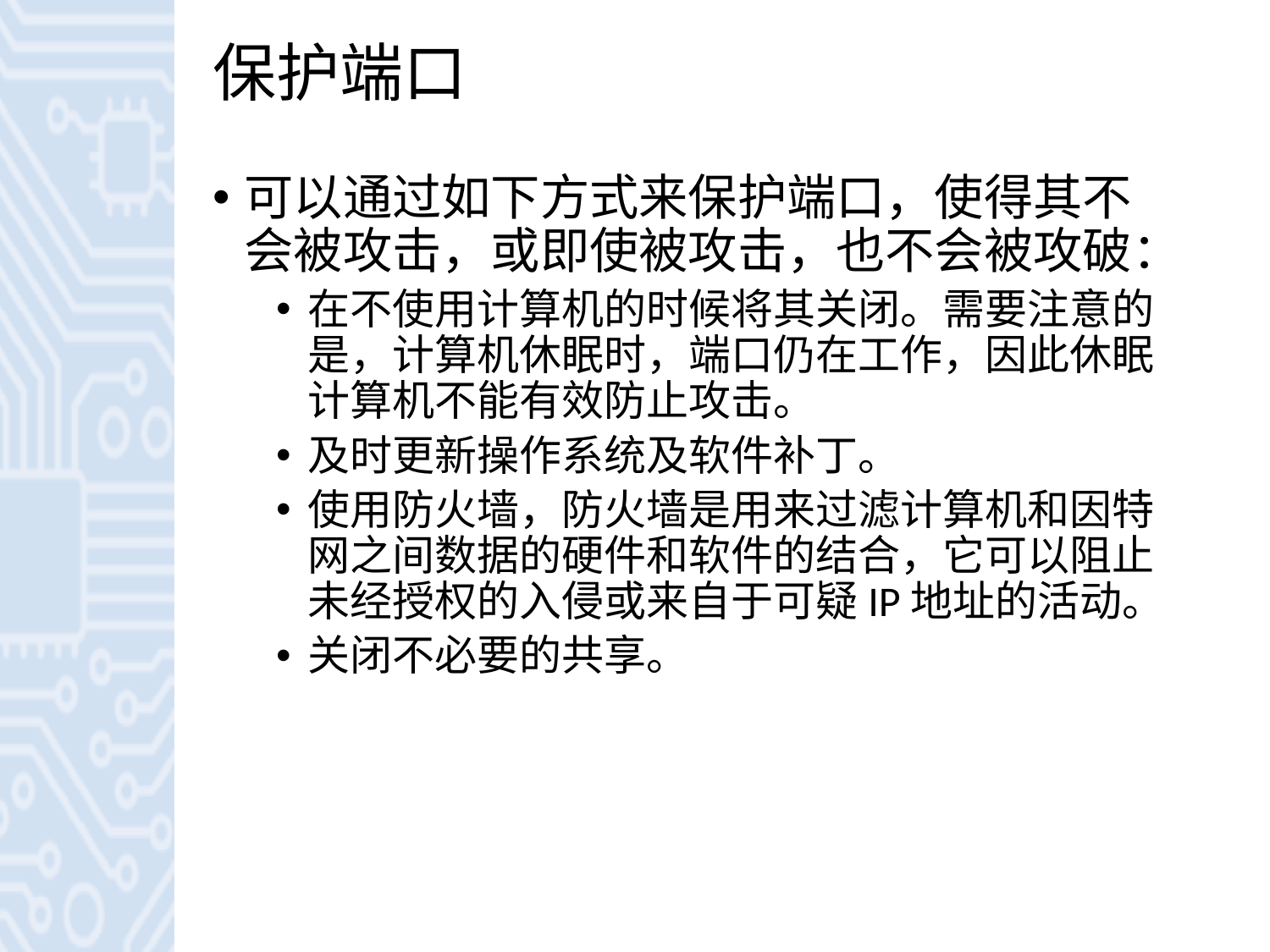

# 保护端口
可以通过如下方式来保护端口，使得其不会被攻击，或即使被攻击，也不会被攻破：
在不使用计算机的时候将其关闭。需要注意的是，计算机休眠时，端口仍在工作，因此休眠计算机不能有效防止攻击。
及时更新操作系统及软件补丁。
使用防火墙，防火墙是用来过滤计算机和因特网之间数据的硬件和软件的结合，它可以阻止未经授权的入侵或来自于可疑IP地址的活动。
关闭不必要的共享。